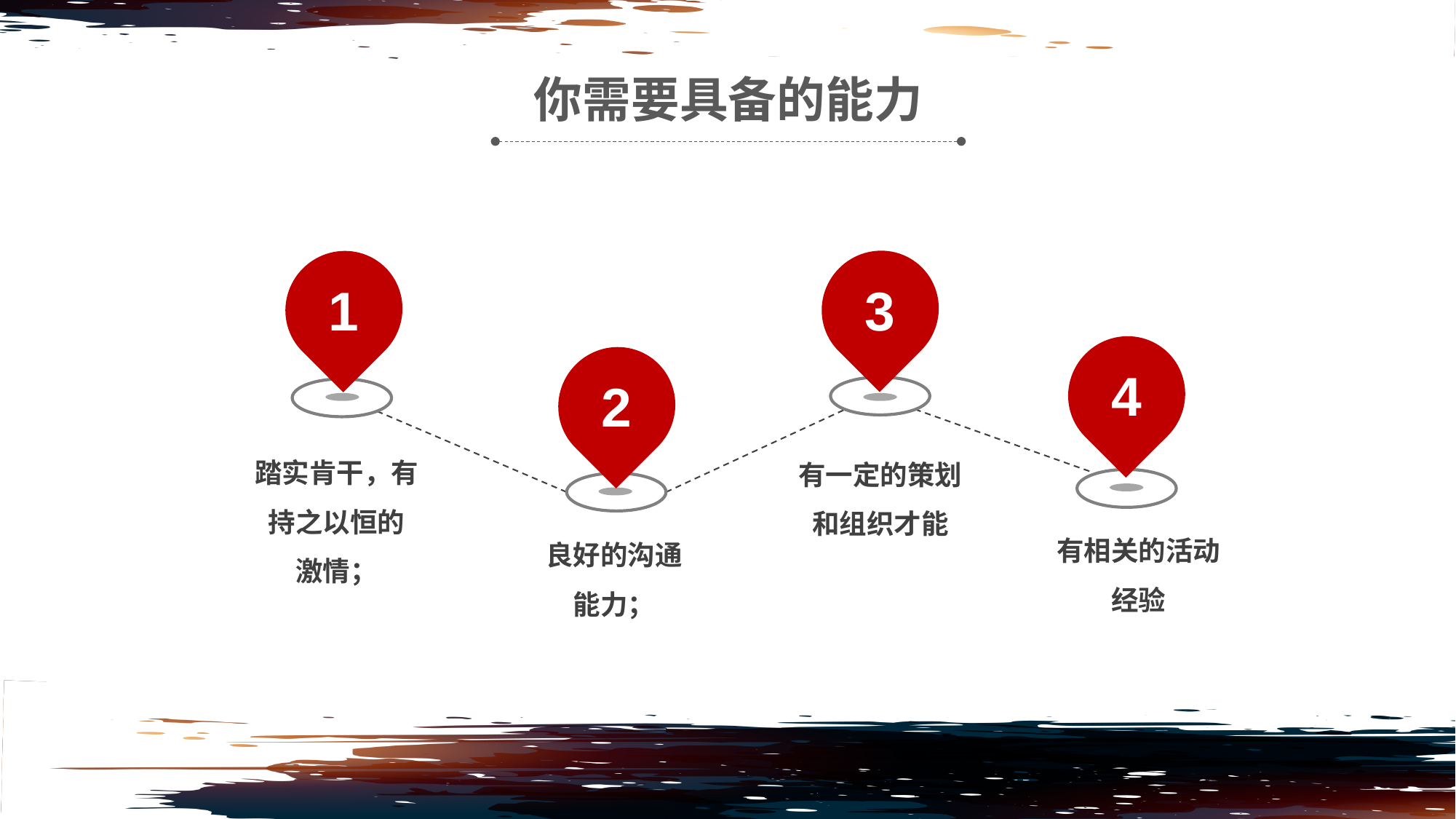

你需要具备的能力

3

1

4

2

踏实肯干，有持之以恒的
激情；
有一定的策划和组织才能

有相关的活动经验
良好的沟通
能力；